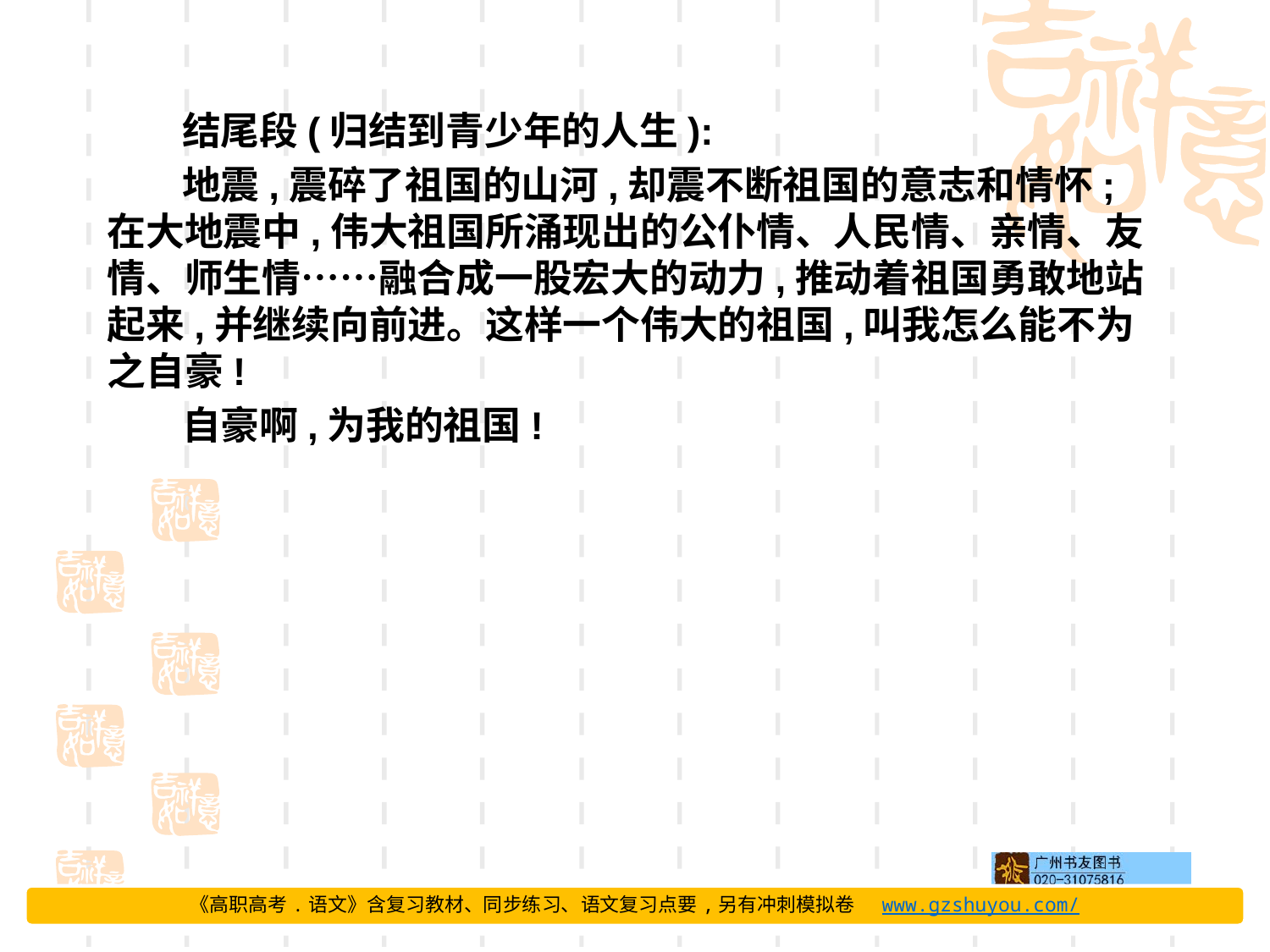

结尾段(归结到青少年的人生):
地震,震碎了祖国的山河,却震不断祖国的意志和情怀;在大地震中,伟大祖国所涌现出的公仆情、人民情、亲情、友情、师生情……融合成一股宏大的动力,推动着祖国勇敢地站起来,并继续向前进。这样一个伟大的祖国,叫我怎么能不为之自豪!
自豪啊,为我的祖国!